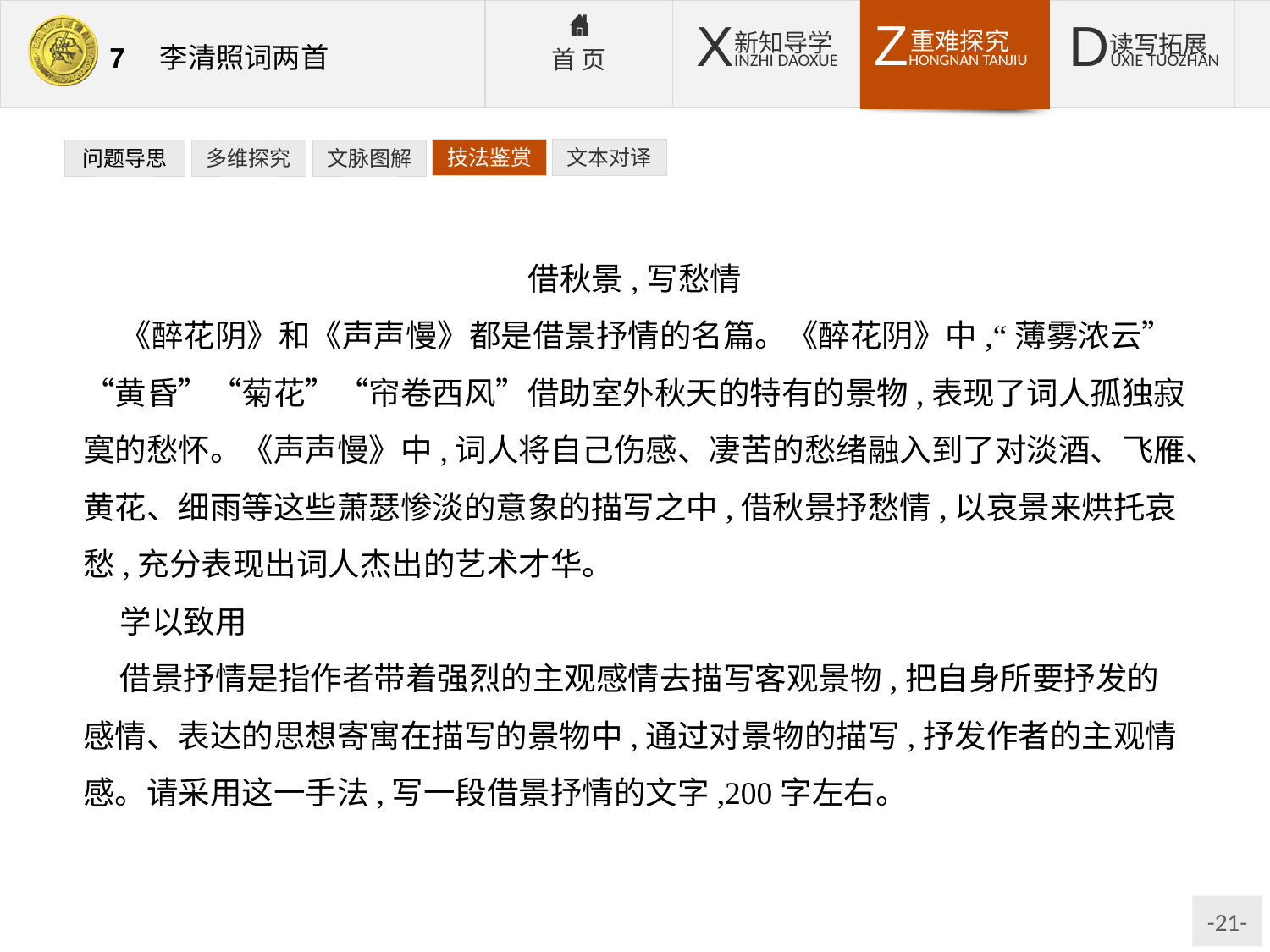

技法鉴赏
文本对译
问题导思
多维探究
文脉图解
借秋景,写愁情
《醉花阴》和《声声慢》都是借景抒情的名篇。《醉花阴》中,“薄雾浓云”“黄昏”“菊花”“帘卷西风”借助室外秋天的特有的景物,表现了词人孤独寂寞的愁怀。《声声慢》中,词人将自己伤感、凄苦的愁绪融入到了对淡酒、飞雁、黄花、细雨等这些萧瑟惨淡的意象的描写之中,借秋景抒愁情,以哀景来烘托哀愁,充分表现出词人杰出的艺术才华。
学以致用
借景抒情是指作者带着强烈的主观感情去描写客观景物,把自身所要抒发的感情、表达的思想寄寓在描写的景物中,通过对景物的描写,抒发作者的主观情感。请采用这一手法,写一段借景抒情的文字,200字左右。